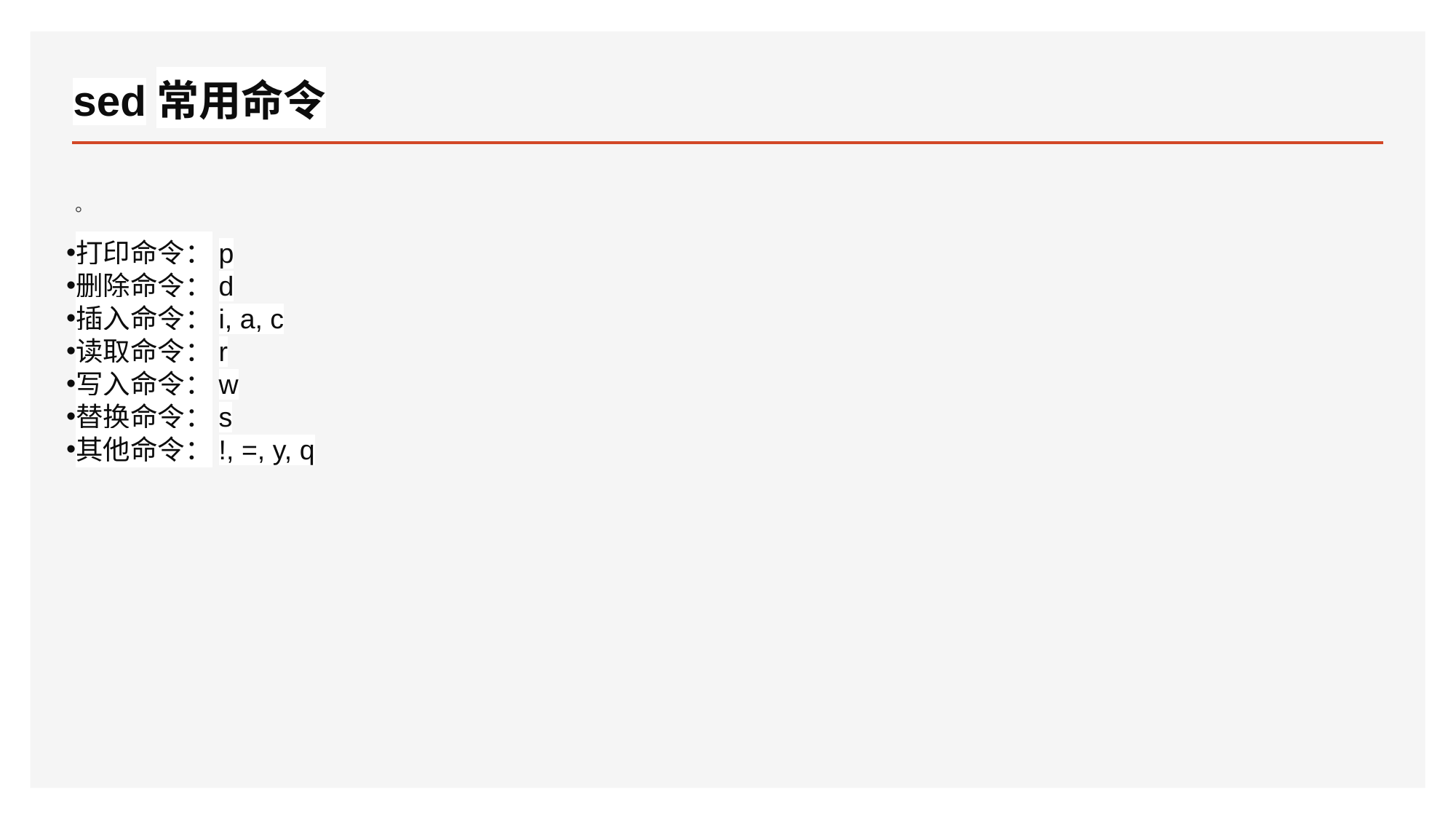

# sed常用命令
。
打印命令：p
删除命令：d
插入命令：i, a, c
读取命令：r
写入命令：w
替换命令：s
其他命令：!, =, y, q